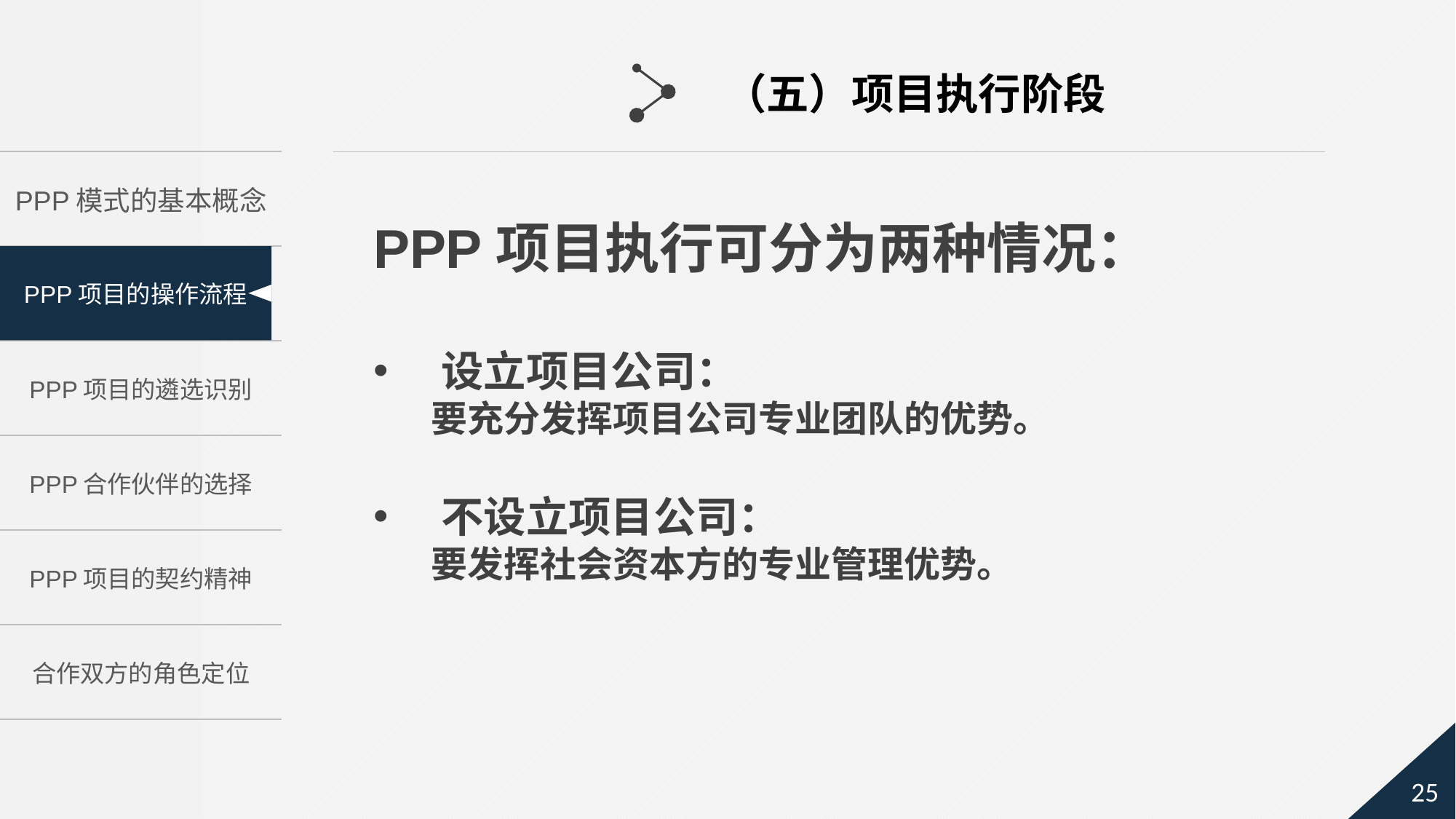

（五）项目执行阶段
PPP项目执行可分为两种情况：

设立项目公司：
      要充分发挥项目公司专业团队的优势。

不设立项目公司：
      要发挥社会资本方的专业管理优势。